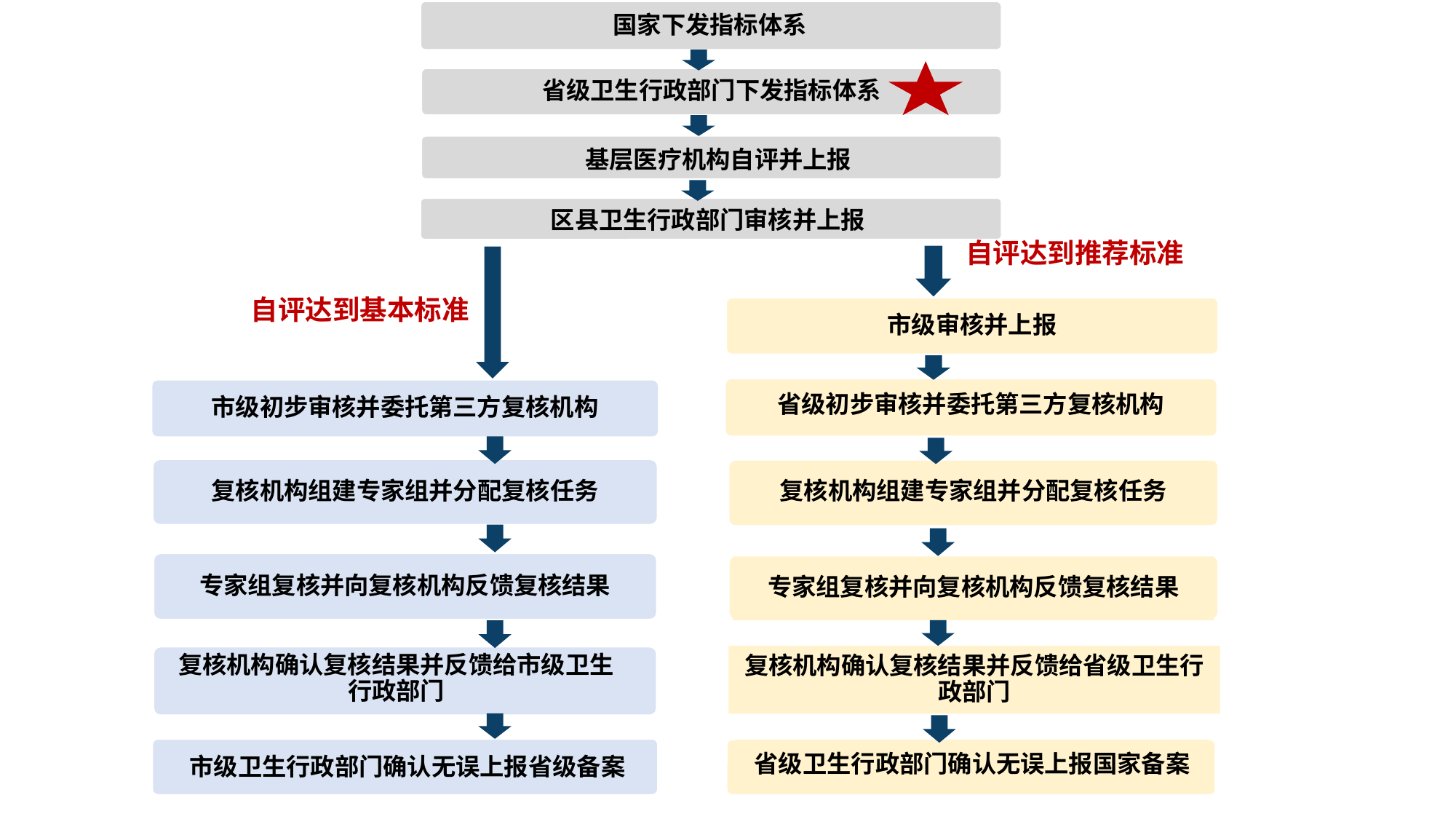

国家下发指标体系

省级卫生行政部门下发指标体系

基层医疗机构自评并上报

区县卫生行政部门审核并上报
自评达到推荐标准

自评达到基本标准

市级审核并上报

省级初步审核并委托第三方复核机构

市级初步审核并委托第三方复核机构

复核机构组建专家组并分配复核任务

复核机构组建专家组并分配复核任务

专家组复核并向复核机构反馈复核结果

专家组复核并向复核机构反馈复核结果

复核机构确认复核结果并反馈给省级卫生行政部门
复核机构确认复核结果并反馈给市级卫生行政部门

市级卫生行政部门确认无误上报省级备案

省级卫生行政部门确认无误上报国家备案